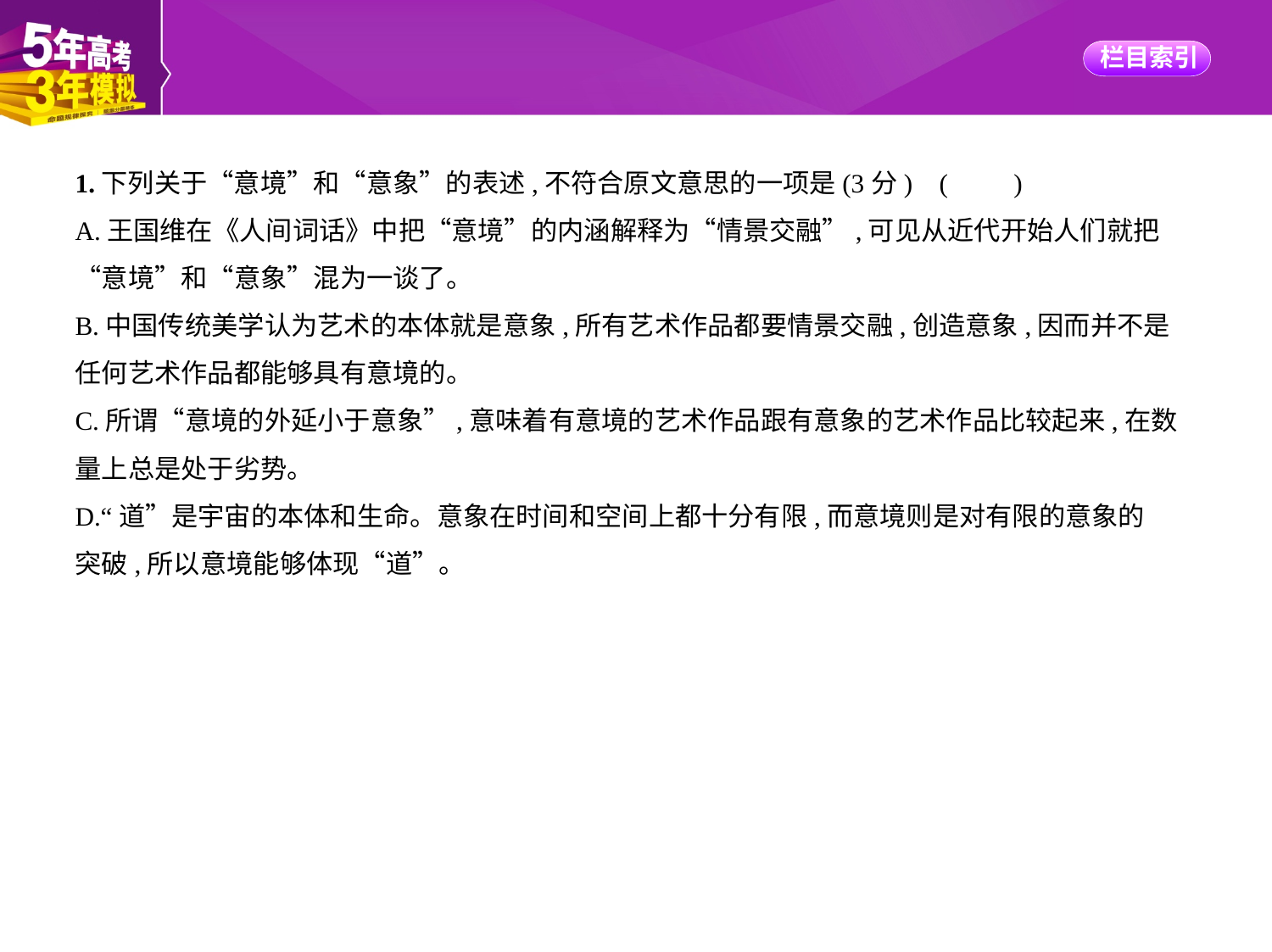

1.下列关于“意境”和“意象”的表述,不符合原文意思的一项是(3分) (　　)
A.王国维在《人间词话》中把“意境”的内涵解释为“情景交融”,可见从近代开始人们就把
“意境”和“意象”混为一谈了。
B.中国传统美学认为艺术的本体就是意象,所有艺术作品都要情景交融,创造意象,因而并不是
任何艺术作品都能够具有意境的。
C.所谓“意境的外延小于意象”,意味着有意境的艺术作品跟有意象的艺术作品比较起来,在数
量上总是处于劣势。
D.“道”是宇宙的本体和生命。意象在时间和空间上都十分有限,而意境则是对有限的意象的
突破,所以意境能够体现“道”。